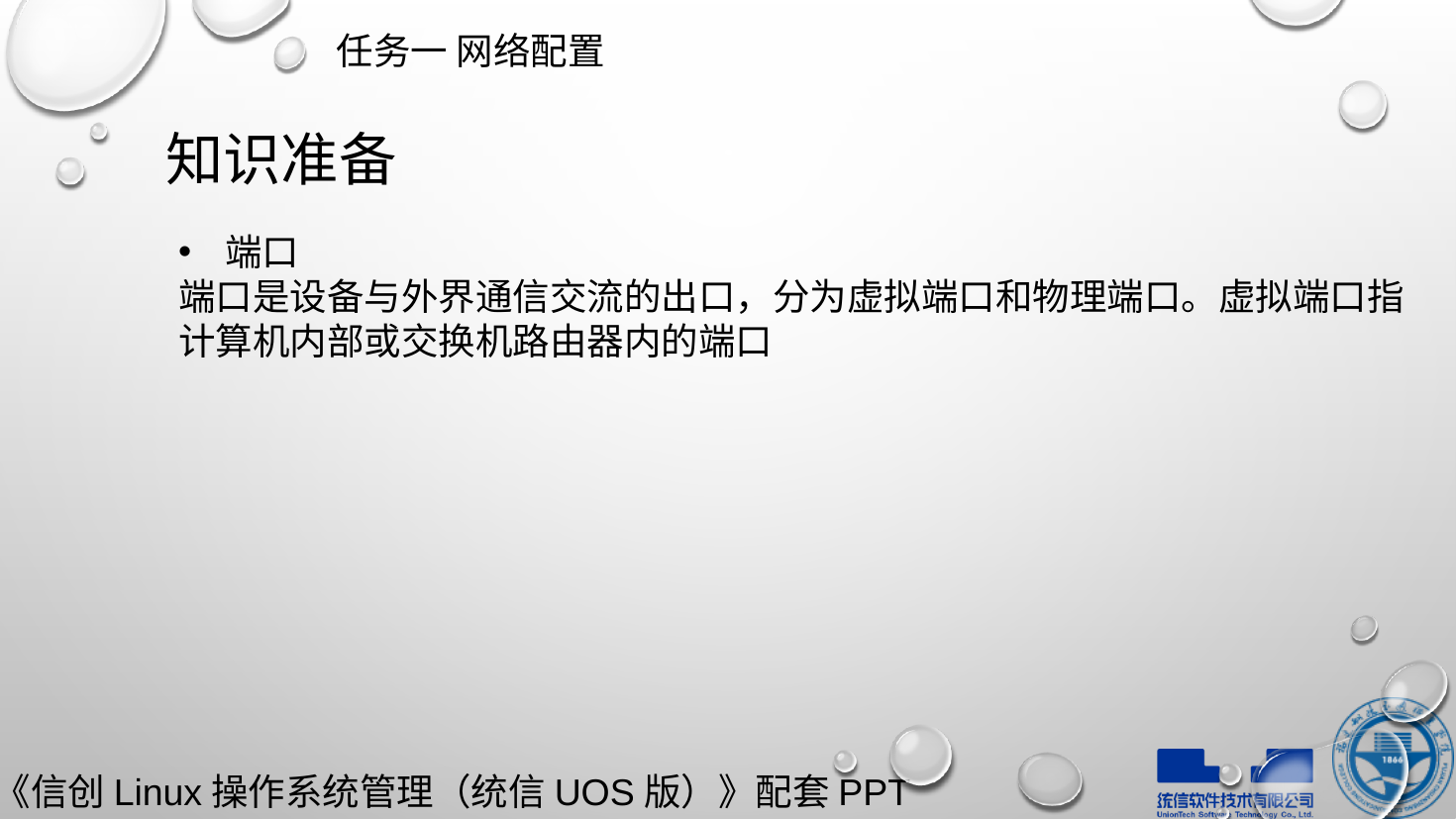

任务一 网络配置
知识准备
端口
端口是设备与外界通信交流的出口，分为虚拟端口和物理端口。虚拟端口指计算机内部或交换机路由器内的端口